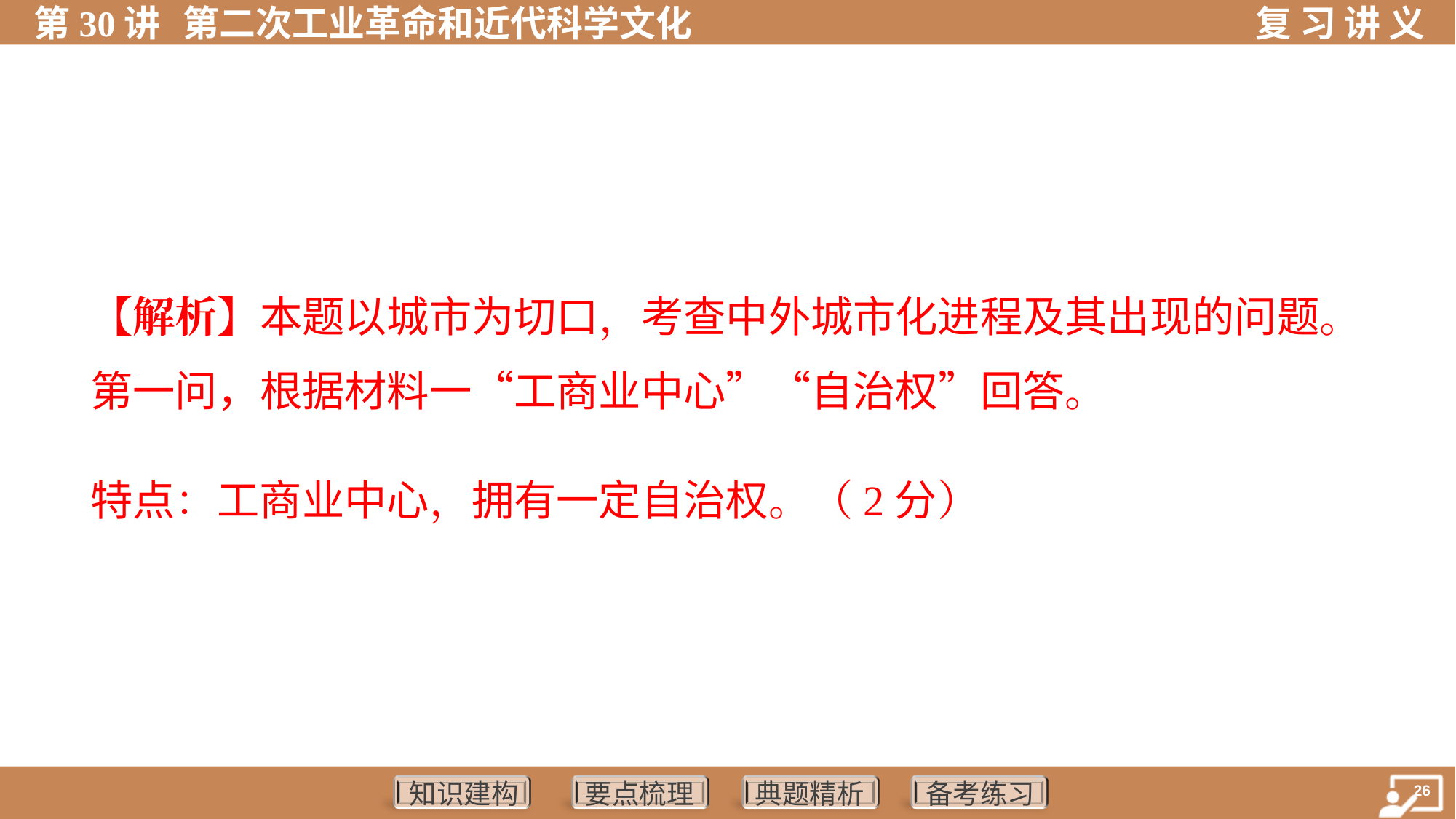

【解析】本题以城市为切口，考查中外城市化进程及其出现的问题。
第一问，根据材料一“工商业中心”“自治权”回答。
特点：工商业中心，拥有一定自治权。（2分）